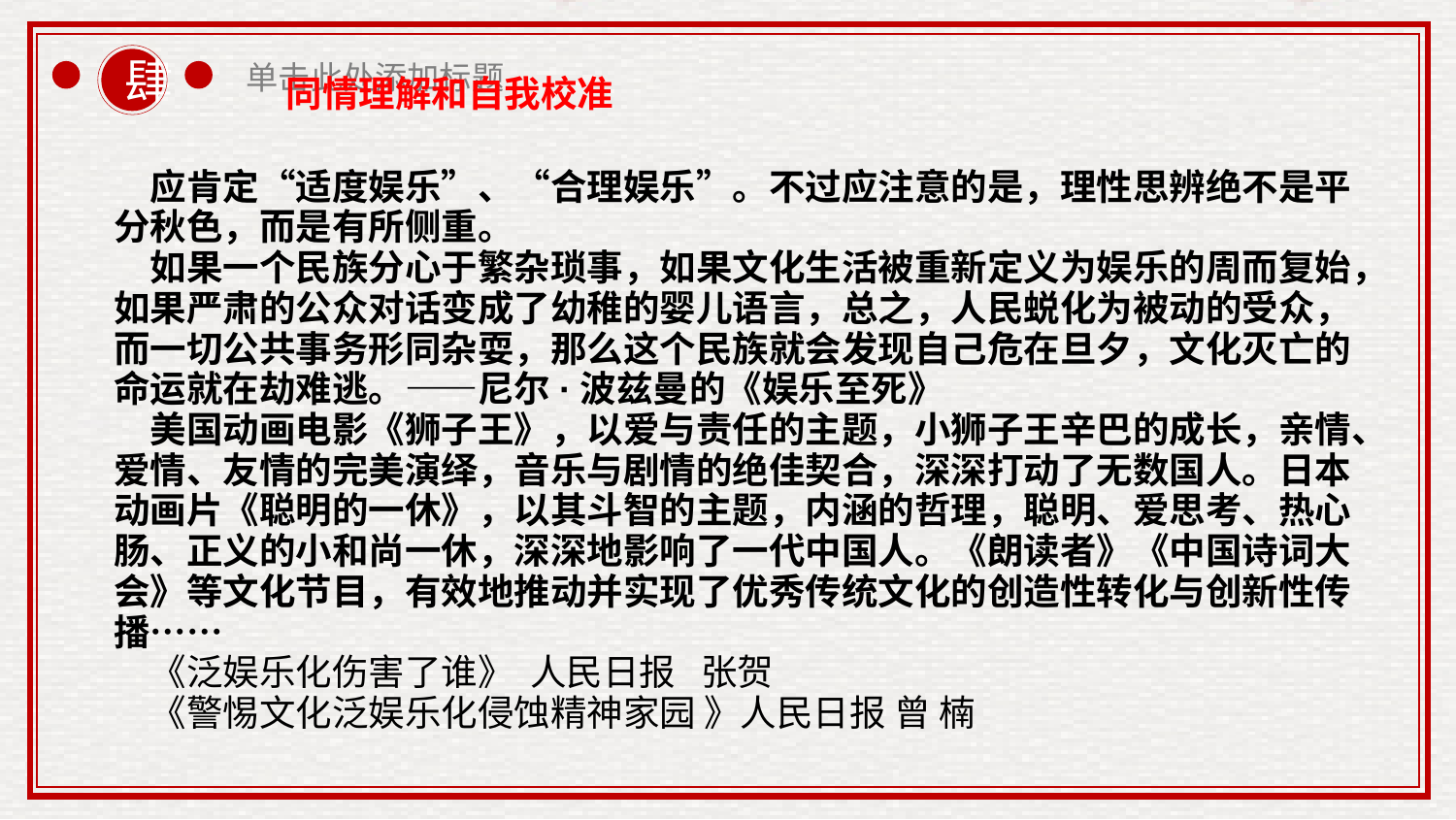

同情理解和自我校准
应肯定“适度娱乐”、“合理娱乐”。不过应注意的是，理性思辨绝不是平分秋色，而是有所侧重。
如果一个民族分心于繁杂琐事，如果文化生活被重新定义为娱乐的周而复始，如果严肃的公众对话变成了幼稚的婴儿语言，总之，人民蜕化为被动的受众，而一切公共事务形同杂耍，那么这个民族就会发现自己危在旦夕，文化灭亡的命运就在劫难逃。——尼尔·波兹曼的《娱乐至死》
美国动画电影《狮子王》，以爱与责任的主题，小狮子王辛巴的成长，亲情、爱情、友情的完美演绎，音乐与剧情的绝佳契合，深深打动了无数国人。日本动画片《聪明的一休》，以其斗智的主题，内涵的哲理，聪明、爱思考、热心肠、正义的小和尚一休，深深地影响了一代中国人。《朗读者》《中国诗词大会》等文化节目，有效地推动并实现了优秀传统文化的创造性转化与创新性传播……
《泛娱乐化伤害了谁》  人民日报   张贺
《警惕文化泛娱乐化侵蚀精神家园 》人民日报 曾 楠